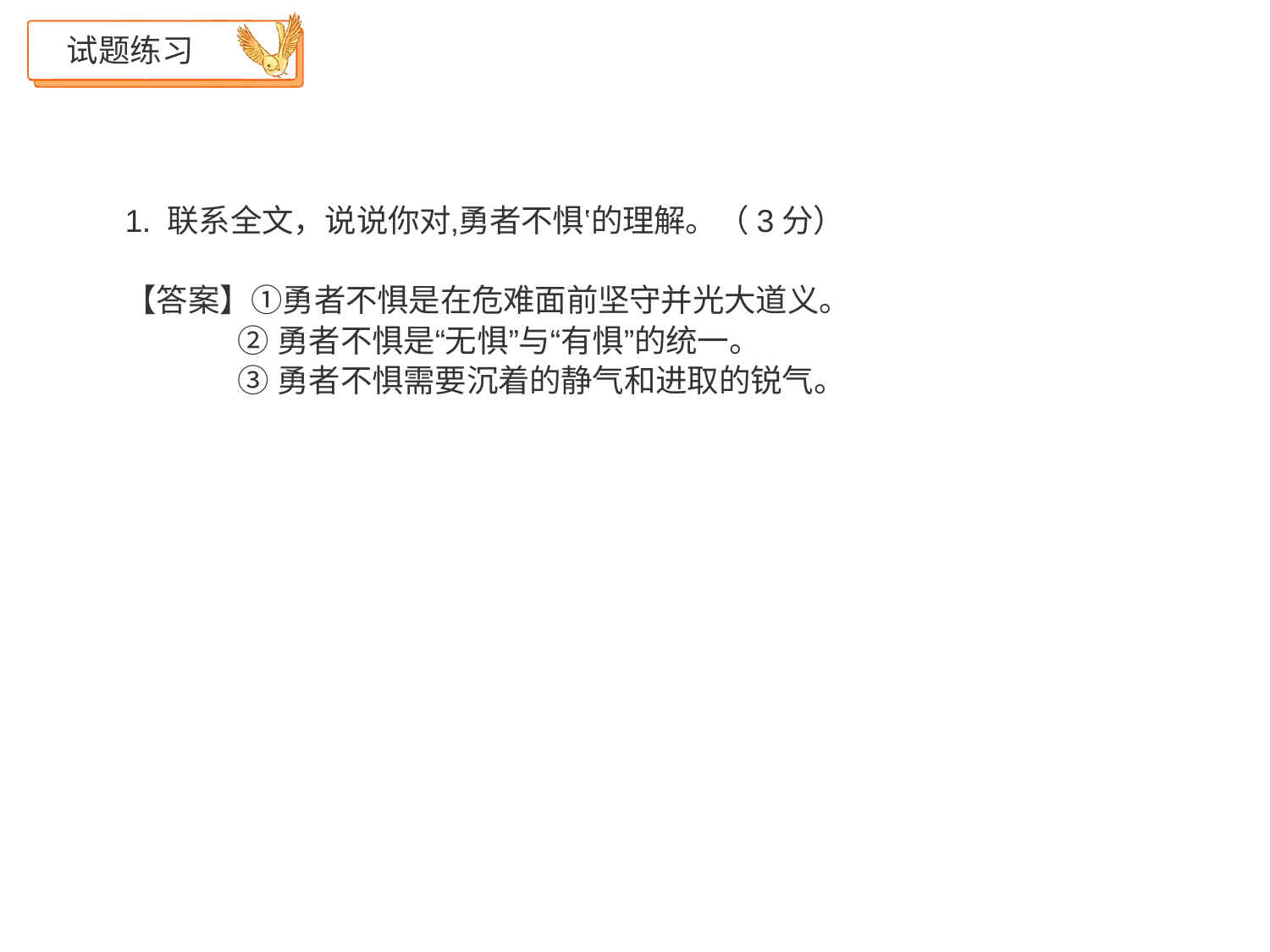

# 试题练习
1. 联系全文，说说你对‚勇者不惧‛的理解。（3分）

【答案】①勇者不惧是在危难面前坚守并光大道义。
             ②勇者不惧是“无惧”与“有惧”的统一。
             ③勇者不惧需要沉着的静气和进取的锐气。